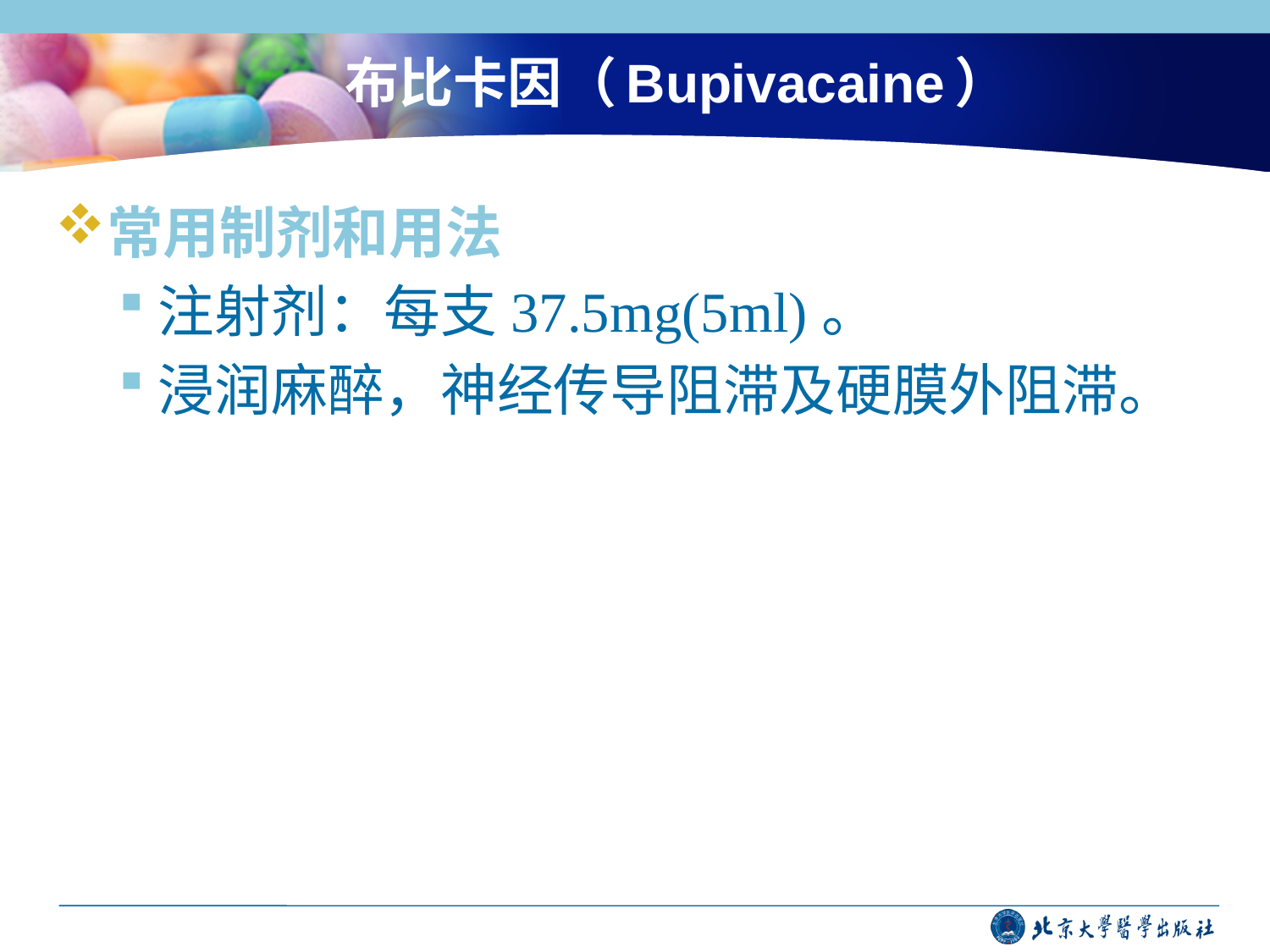

# 布比卡因（Bupivacaine）
常用制剂和用法
注射剂：每支37.5mg(5ml)。
浸润麻醉，神经传导阻滞及硬膜外阻滞。